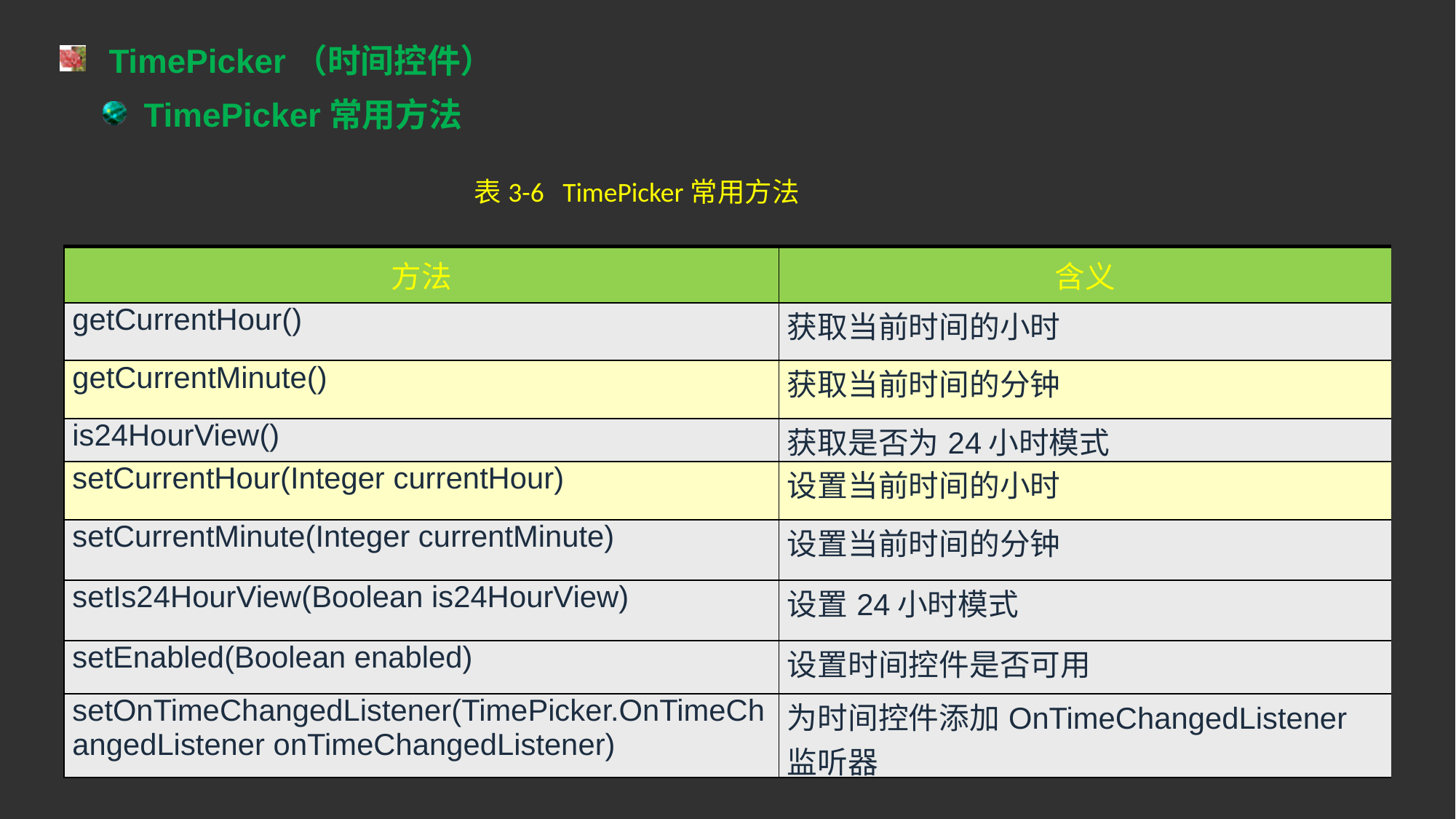

TimePicker（时间控件）
TimePicker常用方法

表3-6   TimePicker常用方法

| 方法 | 含义 |
| --- | --- |
| getCurrentHour() | 获取当前时间的小时 |
| getCurrentMinute() | 获取当前时间的分钟 |
| is24HourView() | 获取是否为24小时模式 |
| setCurrentHour(Integer currentHour) | 设置当前时间的小时 |
| setCurrentMinute(Integer currentMinute) | 设置当前时间的分钟 |
| setIs24HourView(Boolean is24HourView) | 设置24小时模式 |
| setEnabled(Boolean enabled) | 设置时间控件是否可用 |
| setOnTimeChangedListener(TimePicker.OnTimeChangedListener onTimeChangedListener) | 为时间控件添加OnTimeChangedListener监听器 |